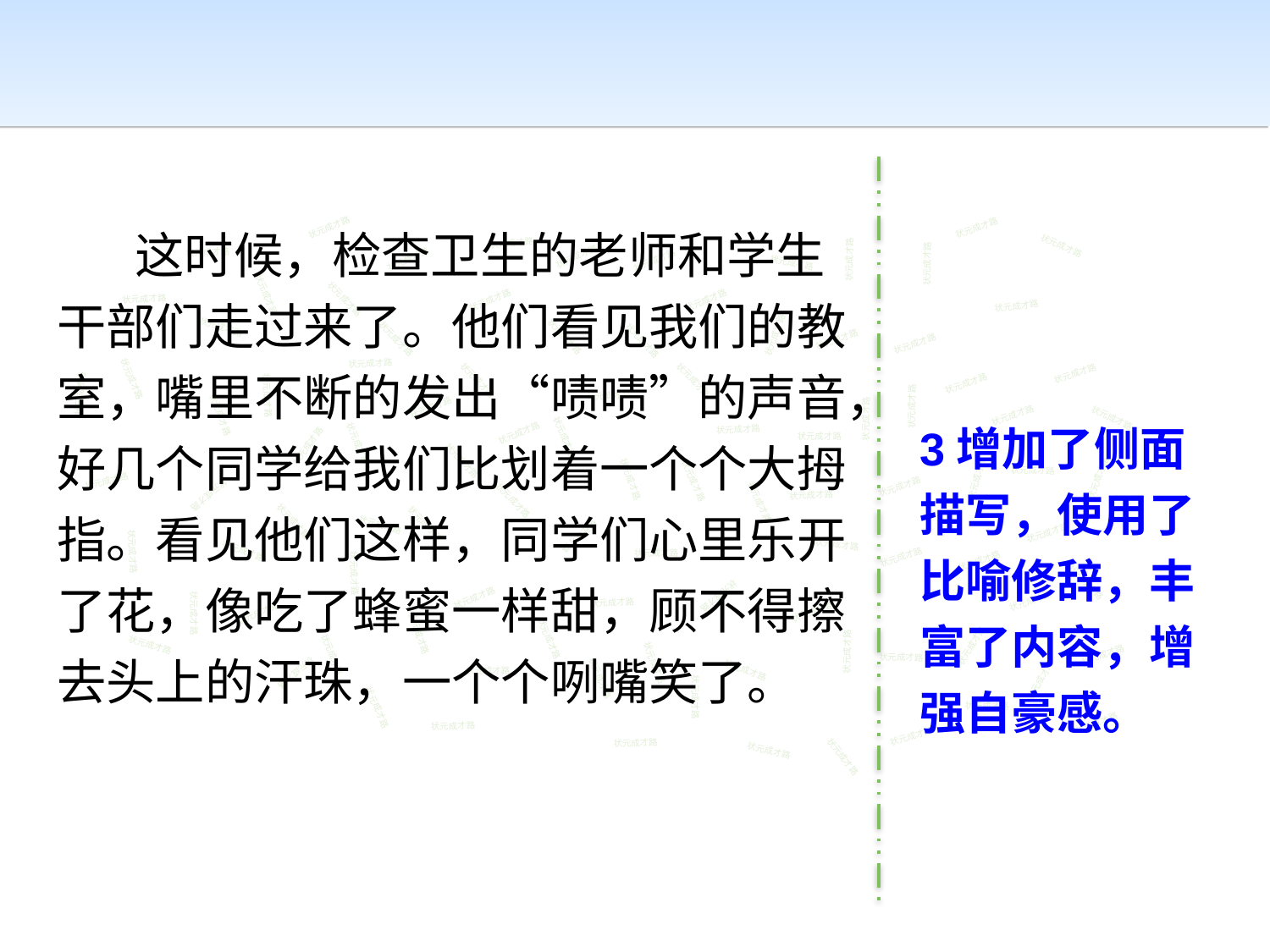

这时候，检查卫生的老师和学生干部们走过来了。他们看见我们的教室，嘴里不断的发出“啧啧”的声音，好几个同学给我们比划着一个个大拇指。看见他们这样，同学们心里乐开了花，像吃了蜂蜜一样甜，顾不得擦去头上的汗珠，一个个咧嘴笑了。
状元成才路
状元成才路
状元成才路
状元成才路
状元成才路
状元成才路
状元成才路
状元成才路
状元成才路
状元成才路
状元成才路
状元成才路
状元成才路
状元成才路
状元成才路
状元成才路
状元成才路
状元成才路
状元成才路
状元成才路
状元成才路
状元成才路
状元成才路
状元成才路
状元成才路
状元成才路
状元成才路
状元成才路
状元成才路
状元成才路
状元成才路
状元成才路
状元成才路
状元成才路
状元成才路
3增加了侧面描写，使用了比喻修辞，丰富了内容，增强自豪感。
状元成才路
状元成才路
状元成才路
状元成才路
状元成才路
状元成才路
状元成才路
状元成才路
状元成才路
状元成才路
状元成才路
状元成才路
状元成才路
状元成才路
状元成才路
状元成才路
状元成才路
状元成才路
状元成才路
状元成才路
状元成才路
状元成才路
状元成才路
状元成才路
状元成才路
状元成才路
状元成才路
状元成才路
状元成才路
状元成才路
状元成才路
状元成才路
状元成才路
状元成才路
状元成才路
状元成才路
状元成才路
状元成才路
状元成才路
状元成才路
状元成才路
状元成才路
状元成才路
状元成才路
状元成才路
状元成才路
状元成才路
状元成才路
状元成才路
状元成才路
状元成才路
状元成才路
状元成才路
状元成才路
状元成才路
状元成才路
状元成才路
状元成才路
状元成才路
状元成才路
状元成才路
状元成才路
状元成才路
状元成才路
状元成才路